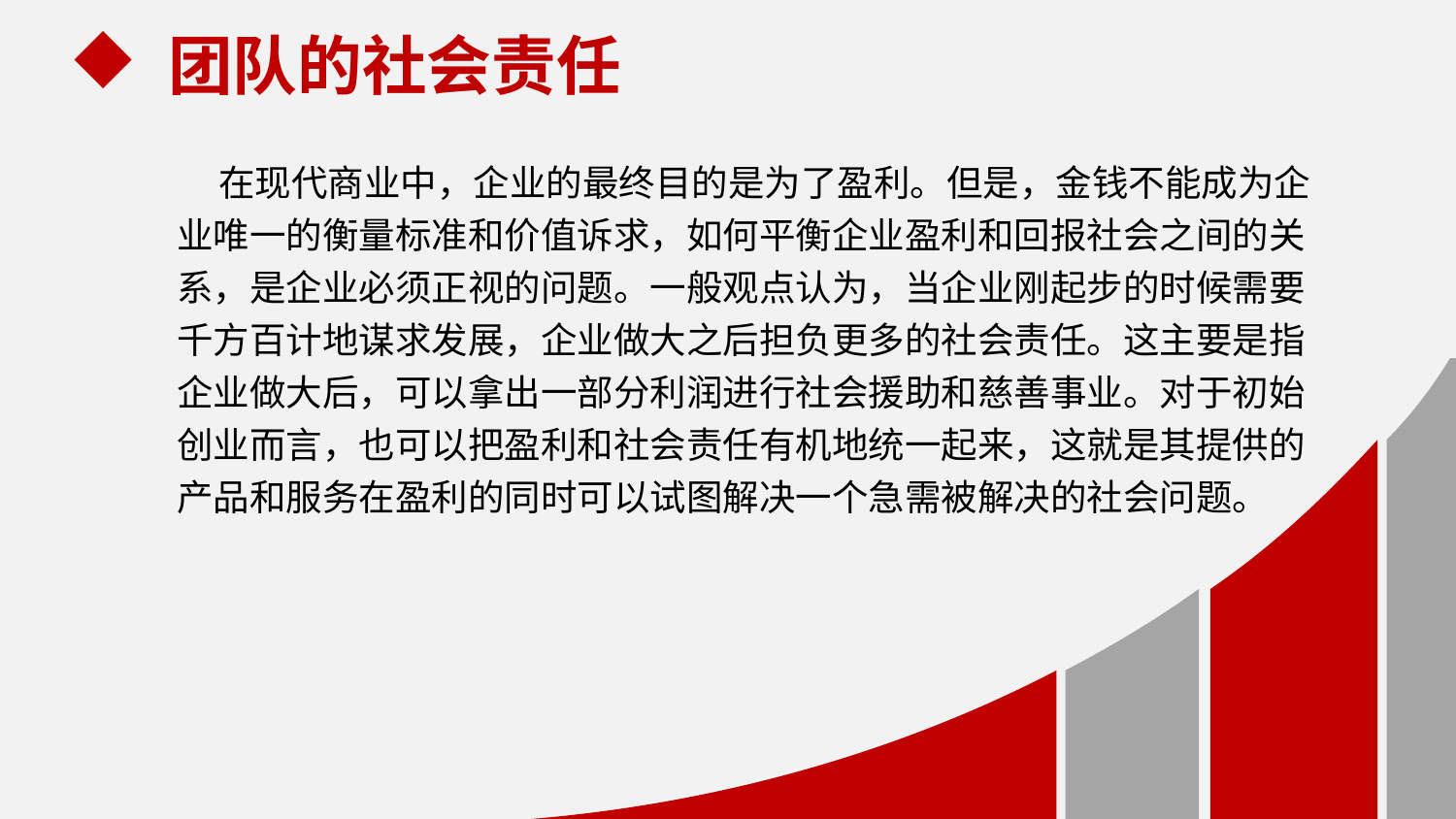

团队的社会责任
    在现代商业中，企业的最终目的是为了盈利。但是，金钱不能成为企业唯一的衡量标准和价值诉求，如何平衡企业盈利和回报社会之间的关系，是企业必须正视的问题。一般观点认为，当企业刚起步的时候需要千方百计地谋求发展，企业做大之后担负更多的社会责任。这主要是指企业做大后，可以拿出一部分利润进行社会援助和慈善事业。对于初始创业而言，也可以把盈利和社会责任有机地统一起来，这就是其提供的产品和服务在盈利的同时可以试图解决一个急需被解决的社会问题。